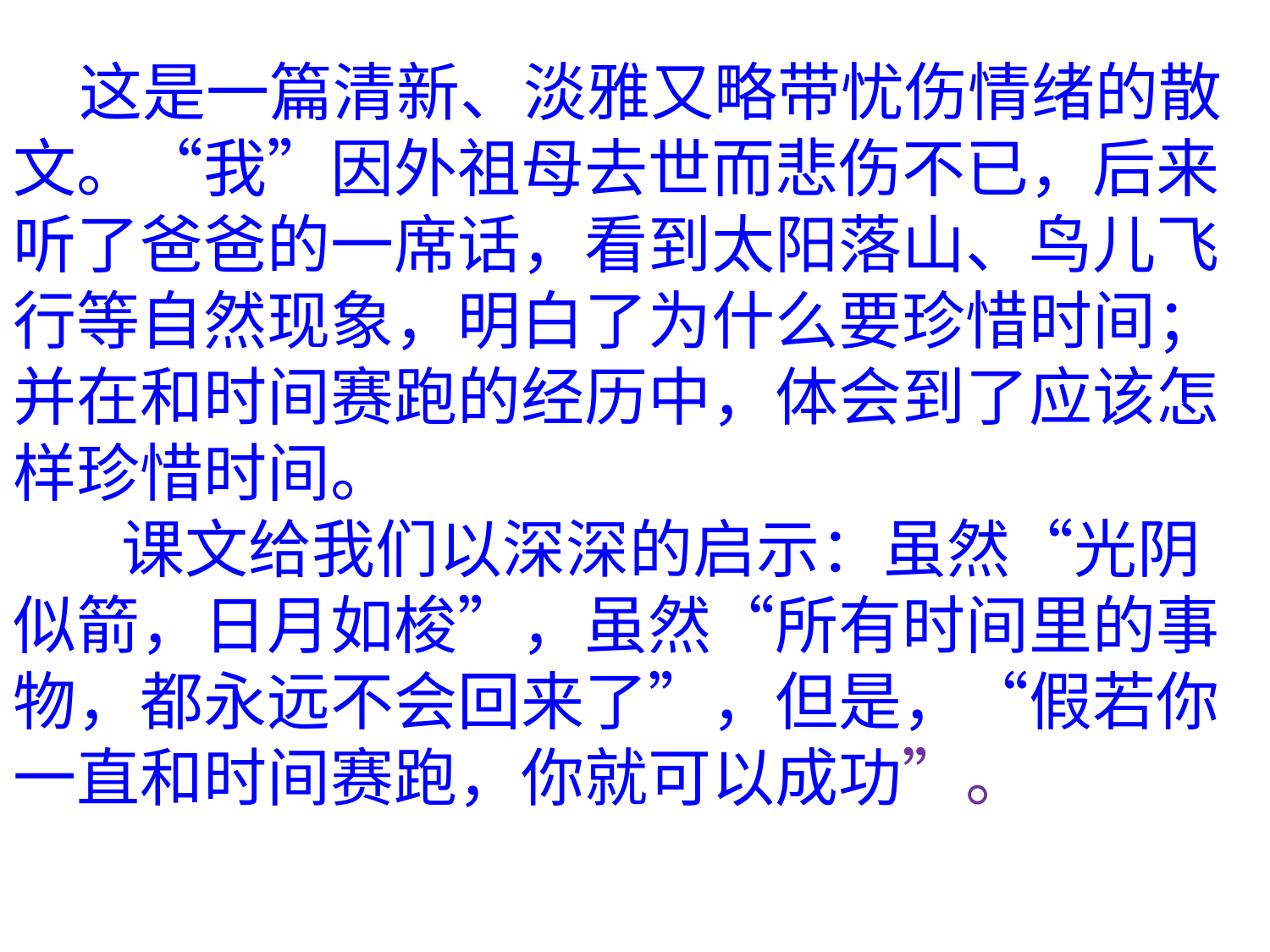

这是一篇清新、淡雅又略带忧伤情绪的散文。“我”因外祖母去世而悲伤不已，后来听了爸爸的一席话，看到太阳落山、鸟儿飞行等自然现象，明白了为什么要珍惜时间；并在和时间赛跑的经历中，体会到了应该怎样珍惜时间。
    课文给我们以深深的启示：虽然“光阴似箭，日月如梭”，虽然“所有时间里的事物，都永远不会回来了”，但是，“假若你一直和时间赛跑，你就可以成功”。